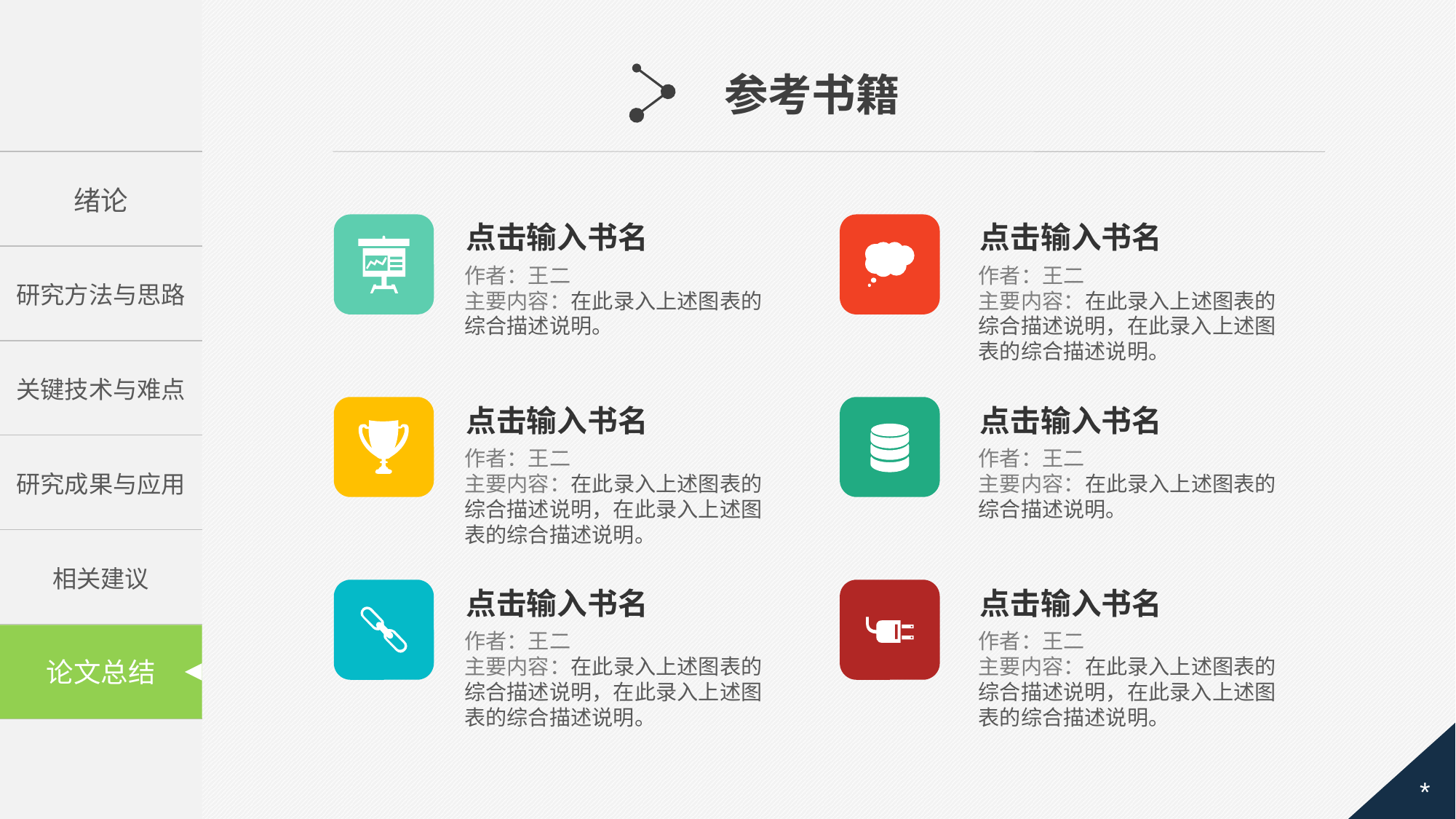

参考书籍

| 绪论 |
| --- |
| 研究方法与思路 |
| 关键技术与难点 |
| 研究成果与应用 |
| 相关建议 |
| 论文总结 |

点击输入书名
点击输入书名

作者：王二
主要内容：在此录入上述图表的综合描述说明。
作者：王二
主要内容：在此录入上述图表的综合描述说明，在此录入上述图表的综合描述说明。
点击输入书名
点击输入书名

作者：王二
主要内容：在此录入上述图表的综合描述说明，在此录入上述图表的综合描述说明。
作者：王二
主要内容：在此录入上述图表的综合描述说明。
点击输入书名
点击输入书名

作者：王二
主要内容：在此录入上述图表的综合描述说明，在此录入上述图表的综合描述说明。
作者：王二
主要内容：在此录入上述图表的综合描述说明，在此录入上述图表的综合描述说明。
论文总结

*